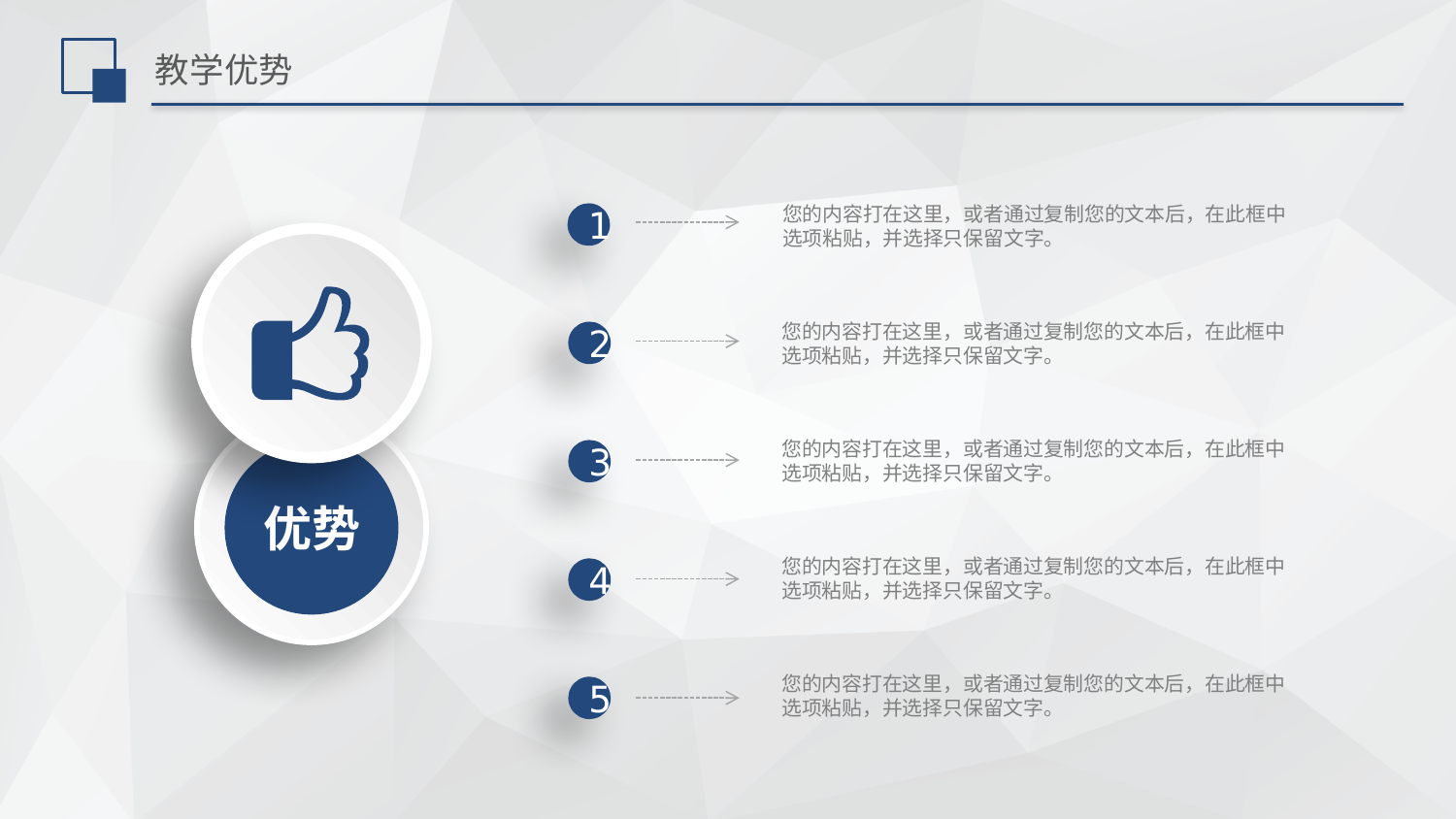

# 教学优势
您的内容打在这里，或者通过复制您的文本后，在此框中选项粘贴，并选择只保留文字。
1

您的内容打在这里，或者通过复制您的文本后，在此框中选项粘贴，并选择只保留文字。
2

优势
您的内容打在这里，或者通过复制您的文本后，在此框中选项粘贴，并选择只保留文字。
3
您的内容打在这里，或者通过复制您的文本后，在此框中选项粘贴，并选择只保留文字。
4
您的内容打在这里，或者通过复制您的文本后，在此框中选项粘贴，并选择只保留文字。
5